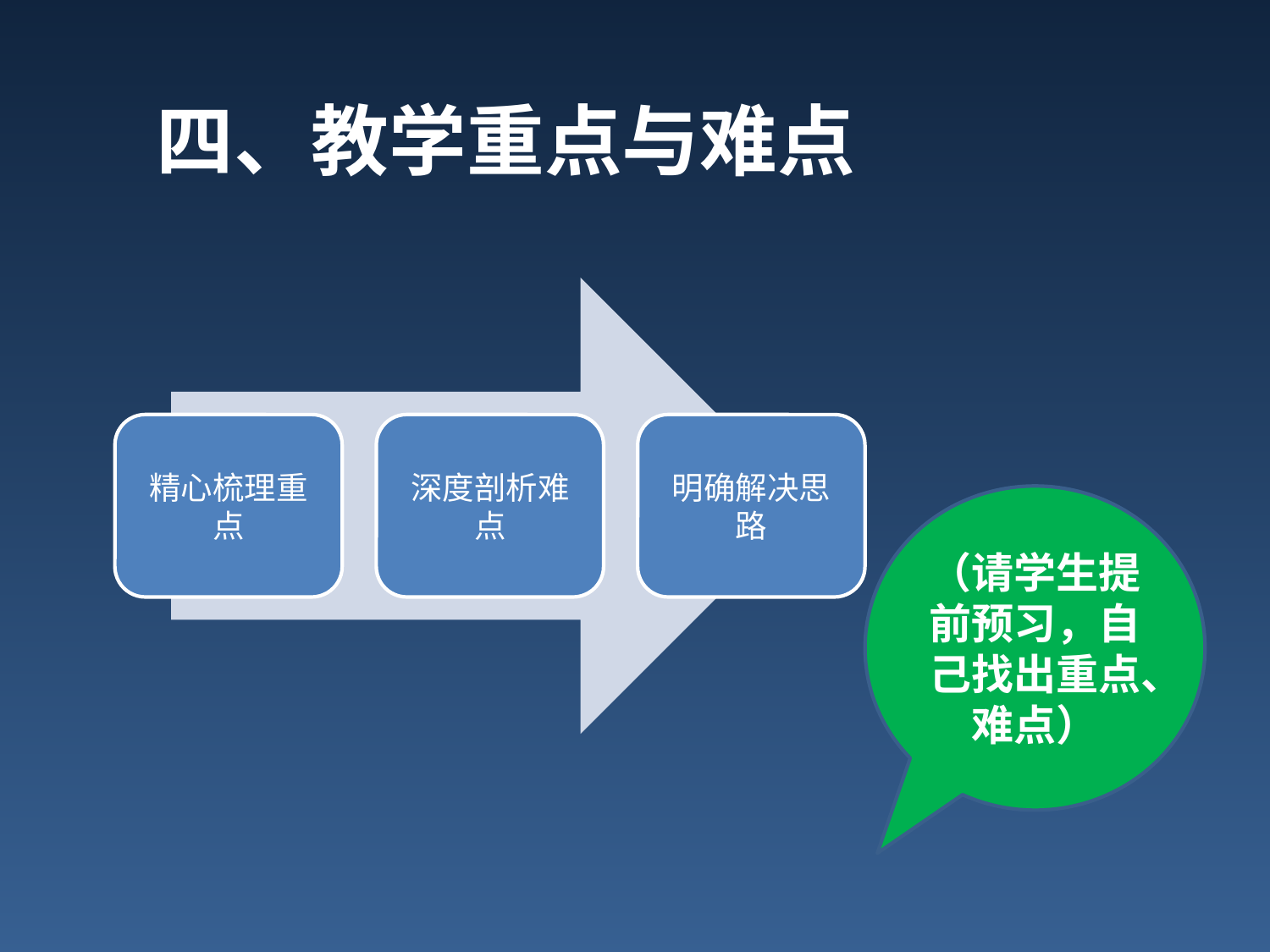

四、教学重点与难点
精心梳理重点
深度剖析难点
明确解决思路

（请学生提前预习，自己找出重点、难点）